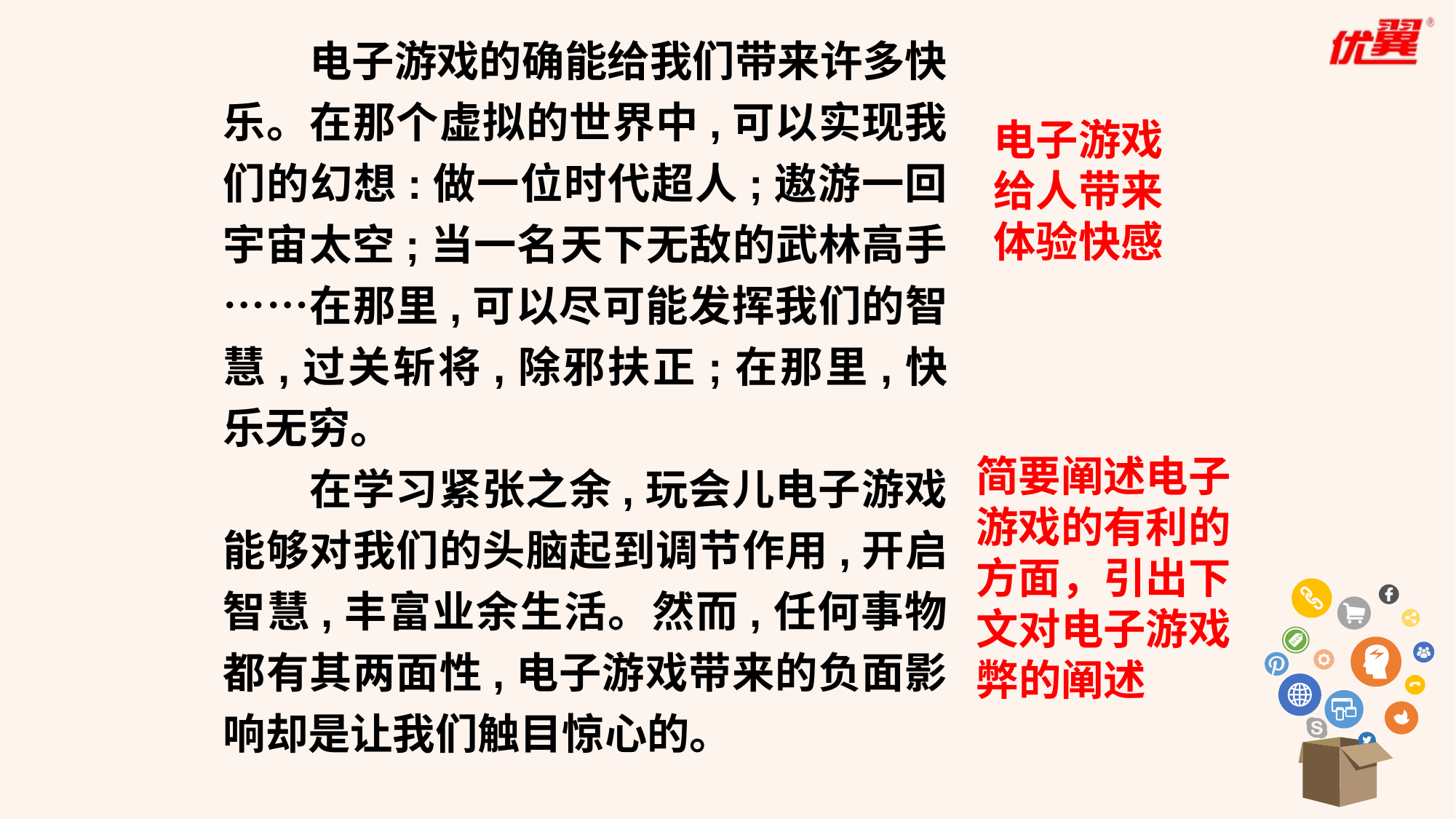

电子游戏的确能给我们带来许多快乐。在那个虚拟的世界中,可以实现我们的幻想:做一位时代超人;遨游一回宇宙太空;当一名天下无敌的武林高手……在那里,可以尽可能发挥我们的智慧,过关斩将,除邪扶正;在那里,快乐无穷。
在学习紧张之余,玩会儿电子游戏能够对我们的头脑起到调节作用,开启智慧,丰富业余生活。然而,任何事物都有其两面性,电子游戏带来的负面影响却是让我们触目惊心的。
电子游戏给人带来体验快感
简要阐述电子游戏的有利的方面，引出下文对电子游戏弊的阐述